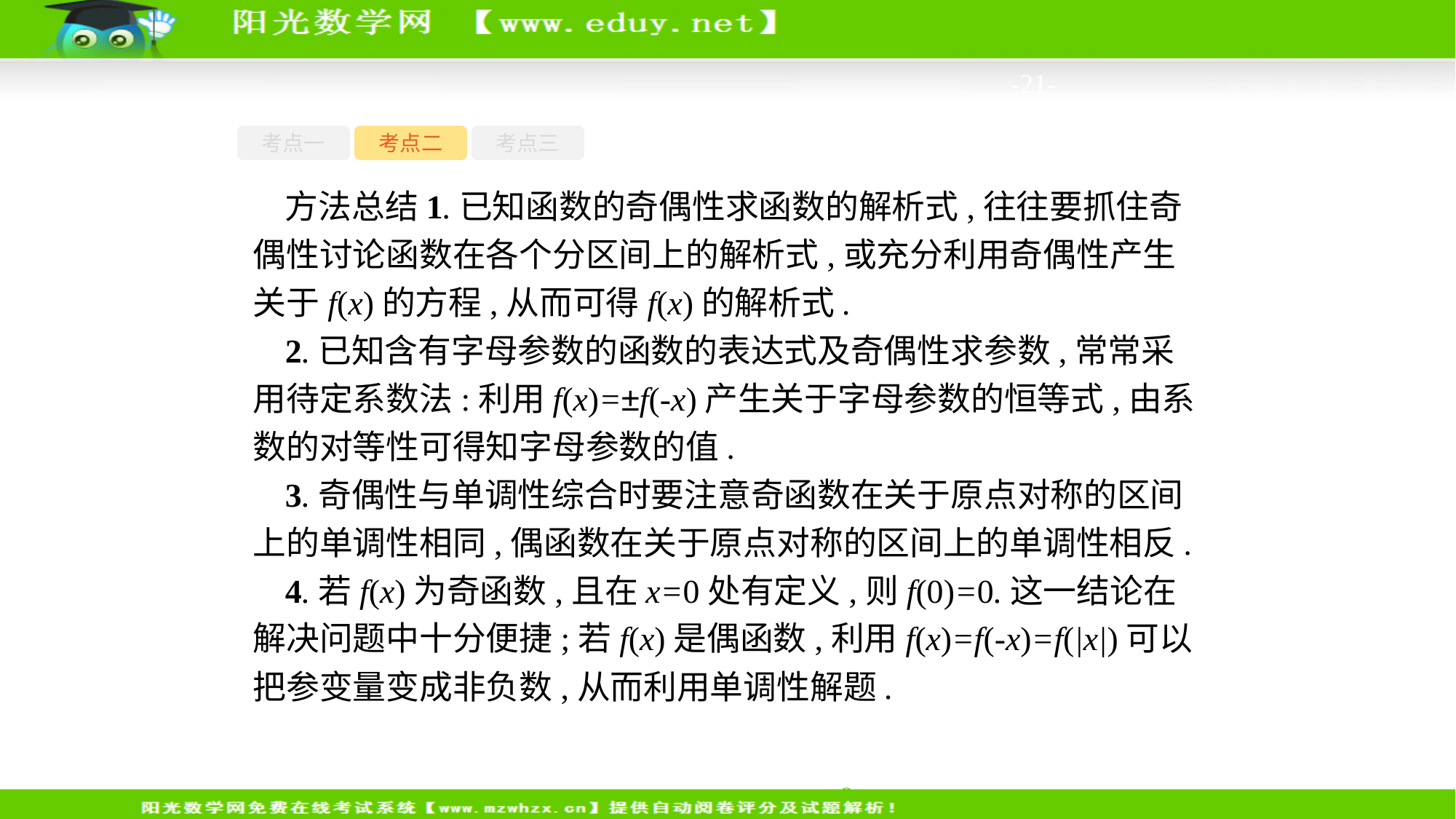

-21-
考点一
考点二
考点三
方法总结1.已知函数的奇偶性求函数的解析式,往往要抓住奇偶性讨论函数在各个分区间上的解析式,或充分利用奇偶性产生关于f(x)的方程,从而可得f(x)的解析式.
2.已知含有字母参数的函数的表达式及奇偶性求参数,常常采用待定系数法:利用f(x)=±f(-x)产生关于字母参数的恒等式,由系数的对等性可得知字母参数的值.
3.奇偶性与单调性综合时要注意奇函数在关于原点对称的区间上的单调性相同,偶函数在关于原点对称的区间上的单调性相反.
4.若f(x)为奇函数,且在x=0处有定义,则f(0)=0.这一结论在解决问题中十分便捷;若f(x)是偶函数,利用f(x)=f(-x)=f(|x|)可以把参变量变成非负数,从而利用单调性解题.